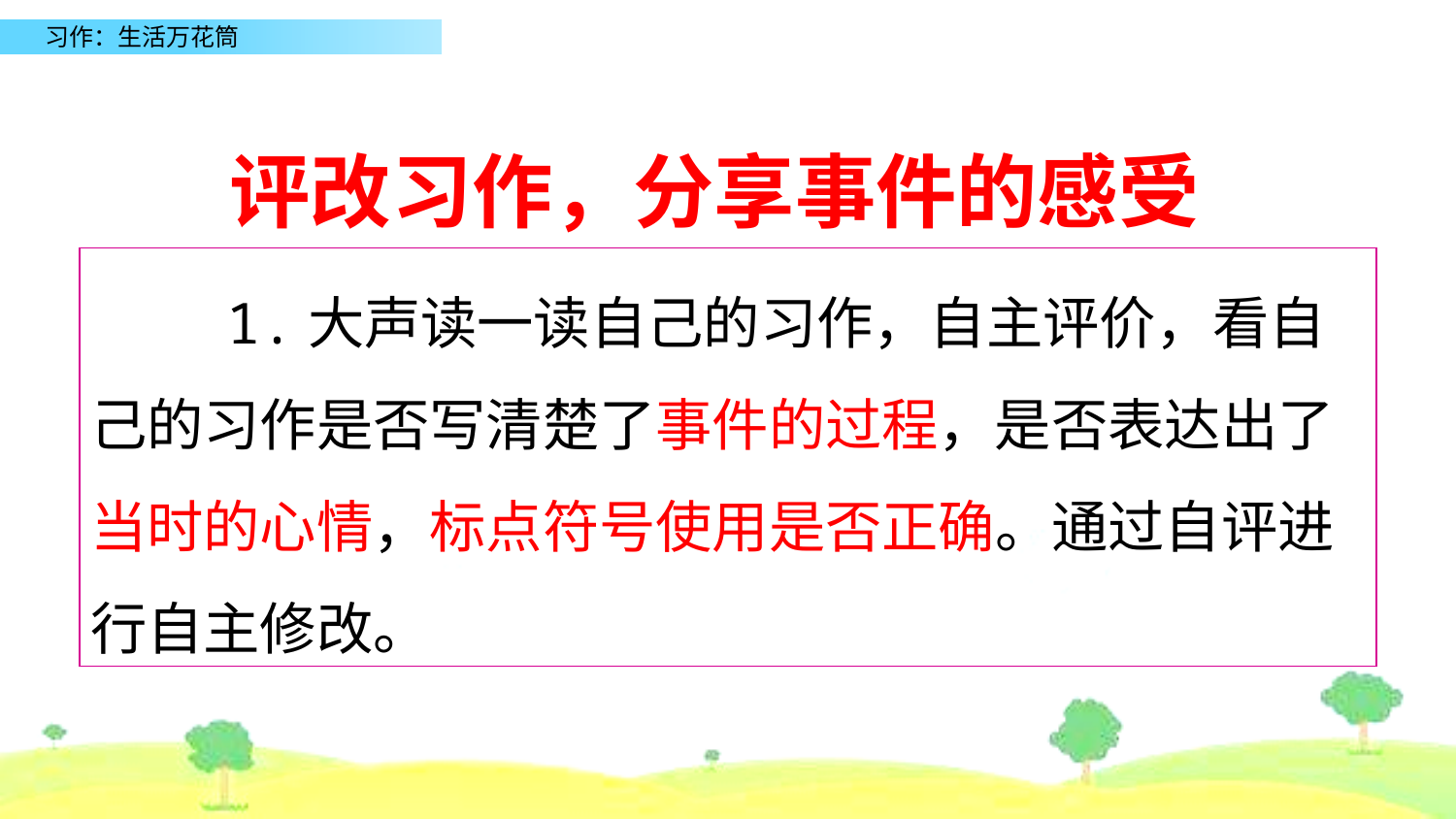

评改习作，分享事件的感受
    1.大声读一读自己的习作，自主评价，看自己的习作是否写清楚了事件的过程，是否表达出了当时的心情，标点符号使用是否正确。通过自评进行自主修改。